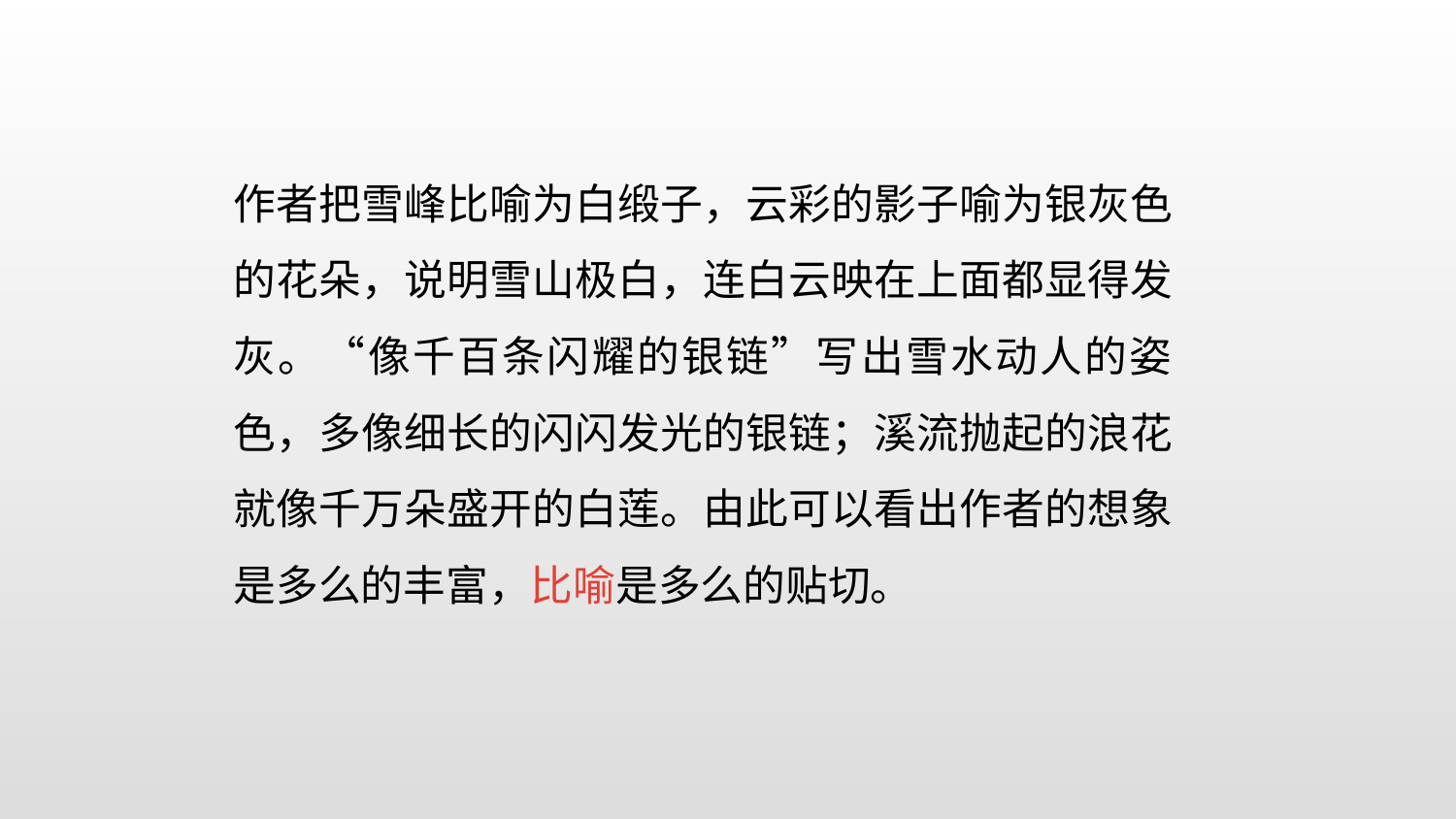

作者把雪峰比喻为白缎子，云彩的影子喻为银灰色的花朵，说明雪山极白，连白云映在上面都显得发灰。“像千百条闪耀的银链”写出雪水动人的姿色，多像细长的闪闪发光的银链；溪流抛起的浪花就像千万朵盛开的白莲。由此可以看出作者的想象是多么的丰富，比喻是多么的贴切。